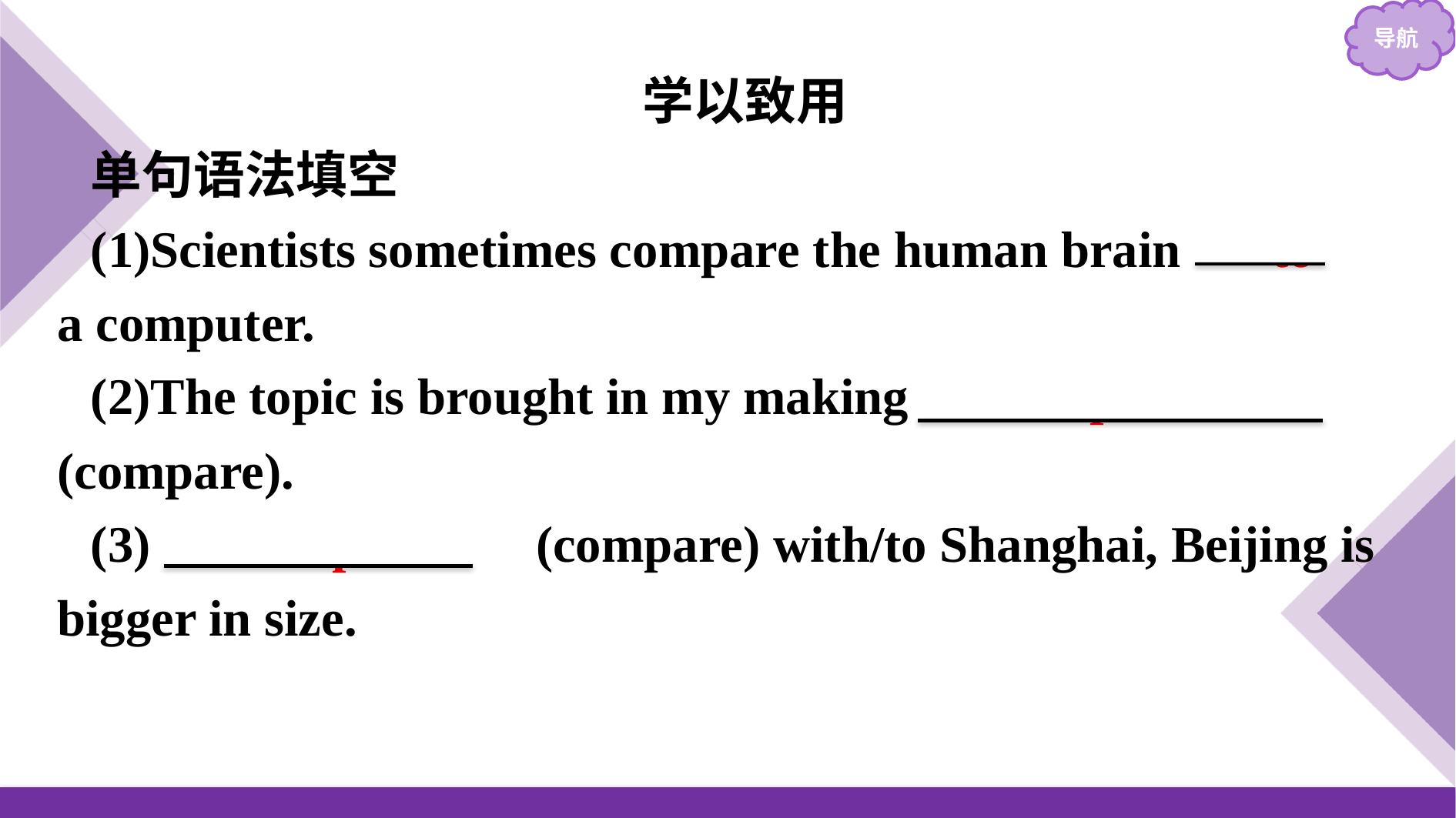

学以致用
单句语法填空
(1)Scientists sometimes compare the human brain 　to　 a computer.
(2)The topic is brought in my making 　comparisons　(compare).
(3)　Compared　(compare) with/to Shanghai, Beijing is bigger in size.